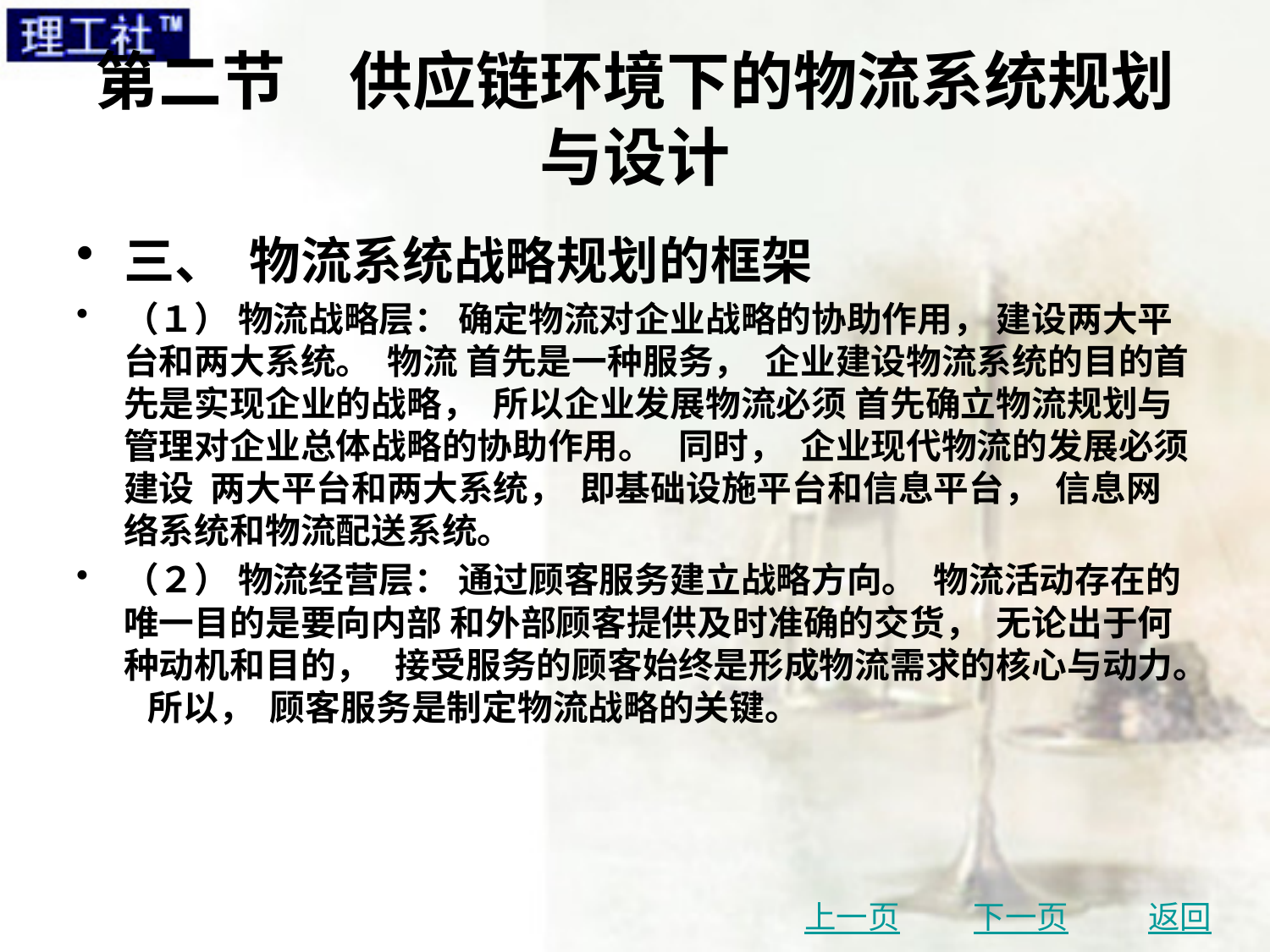

# 第二节　供应链环境下的物流系统规划与设计
三、  物流系统战略规划的框架
（１） 物流战略层： 确定物流对企业战略的协助作用， 建设两大平台和两大系统。  物流 首先是一种服务，  企业建设物流系统的目的首先是实现企业的战略，  所以企业发展物流必须 首先确立物流规划与管理对企业总体战略的协助作用。   同时，  企业现代物流的发展必须建设  两大平台和两大系统，  即基础设施平台和信息平台，  信息网络系统和物流配送系统。
（２） 物流经营层： 通过顾客服务建立战略方向。  物流活动存在的唯一目的是要向内部 和外部顾客提供及时准确的交货，  无论出于何种动机和目的，   接受服务的顾客始终是形成物流需求的核心与动力。   所以，  顾客服务是制定物流战略的关键。

上一页
下一页
返回